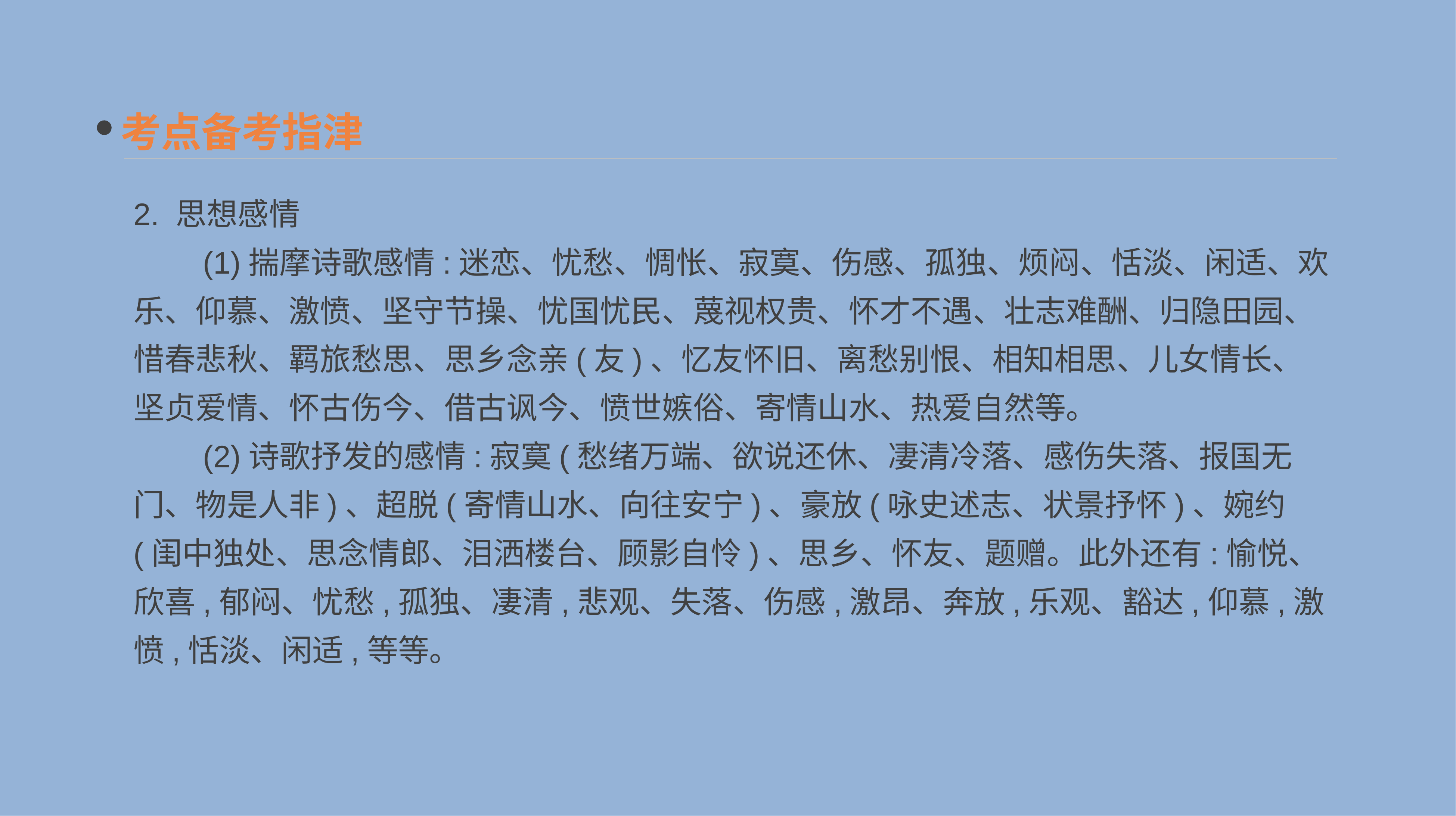

考点备考指津

2. 思想感情
　　(1)揣摩诗歌感情:迷恋、忧愁、惆怅、寂寞、伤感、孤独、烦闷、恬淡、闲适、欢乐、仰慕、激愤、坚守节操、忧国忧民、蔑视权贵、怀才不遇、壮志难酬、归隐田园、惜春悲秋、羁旅愁思、思乡念亲(友)、忆友怀旧、离愁别恨、相知相思、儿女情长、坚贞爱情、怀古伤今、借古讽今、愤世嫉俗、寄情山水、热爱自然等。
　　(2)诗歌抒发的感情:寂寞(愁绪万端、欲说还休、凄清冷落、感伤失落、报国无门、物是人非)、超脱(寄情山水、向往安宁)、豪放(咏史述志、状景抒怀)、婉约(闺中独处、思念情郎、泪洒楼台、顾影自怜)、思乡、怀友、题赠。此外还有:愉悦、欣喜,郁闷、忧愁,孤独、凄清,悲观、失落、伤感,激昂、奔放,乐观、豁达,仰慕,激愤,恬淡、闲适,等等。